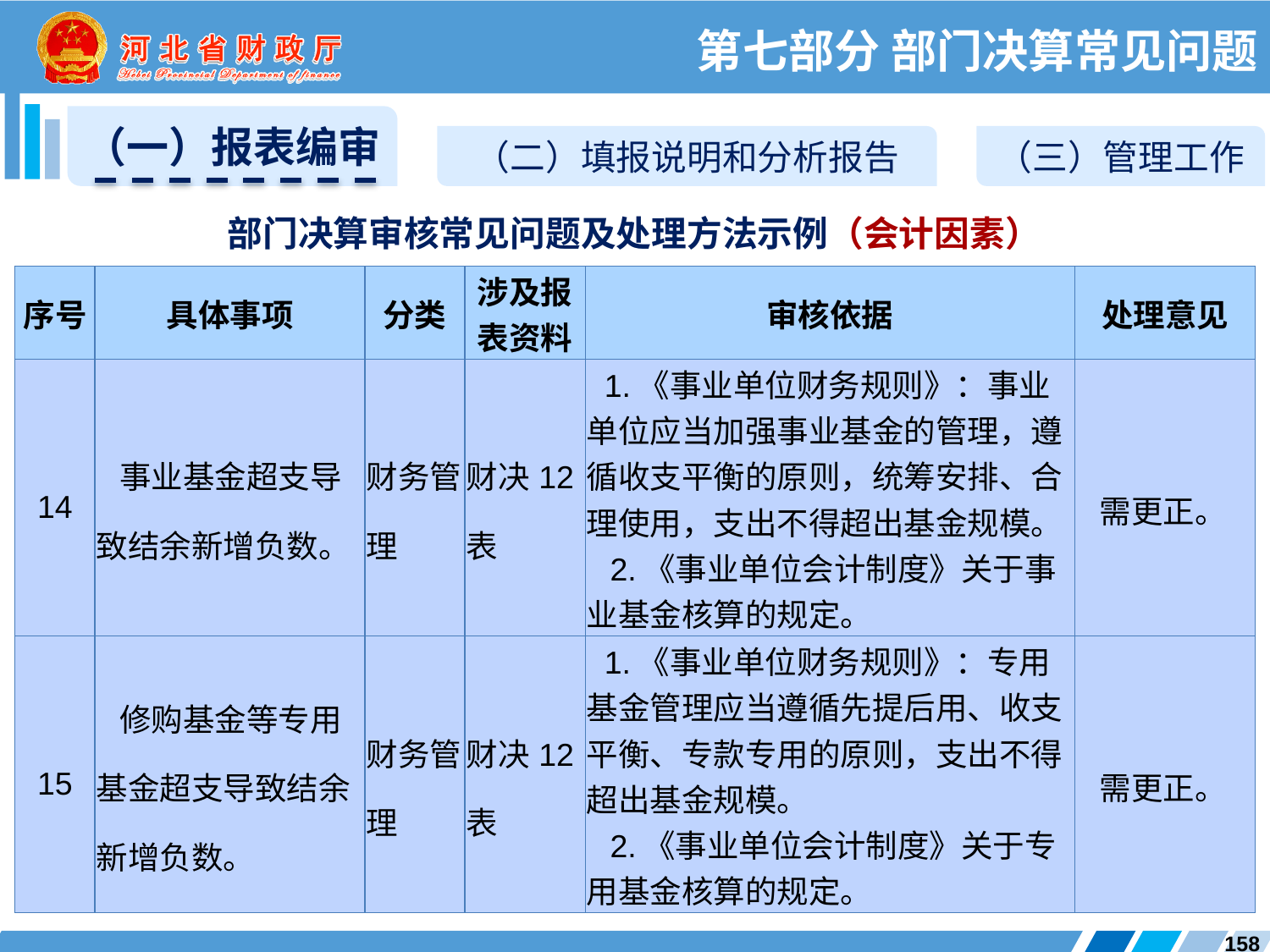

第七部分 部门决算常见问题
（一）报表编审
（二）填报说明和分析报告
（三）管理工作
部门决算审核常见问题及处理方法示例（会计因素）
| 序号 | 具体事项 | 分类 | 涉及报表资料 | 审核依据 | 处理意见 |
| --- | --- | --- | --- | --- | --- |
| 14 | 事业基金超支导致结余新增负数。 | 财务管理 | 财决12表 | 1.《事业单位财务规则》：事业单位应当加强事业基金的管理，遵循收支平衡的原则，统筹安排、合理使用，支出不得超出基金规模。 2.《事业单位会计制度》关于事业基金核算的规定。 | 需更正。 |
| 15 | 修购基金等专用基金超支导致结余新增负数。 | 财务管理 | 财决12表 | 1.《事业单位财务规则》：专用基金管理应当遵循先提后用、收支平衡、专款专用的原则，支出不得超出基金规模。 2.《事业单位会计制度》关于专用基金核算的规定。 | 需更正。 |
158